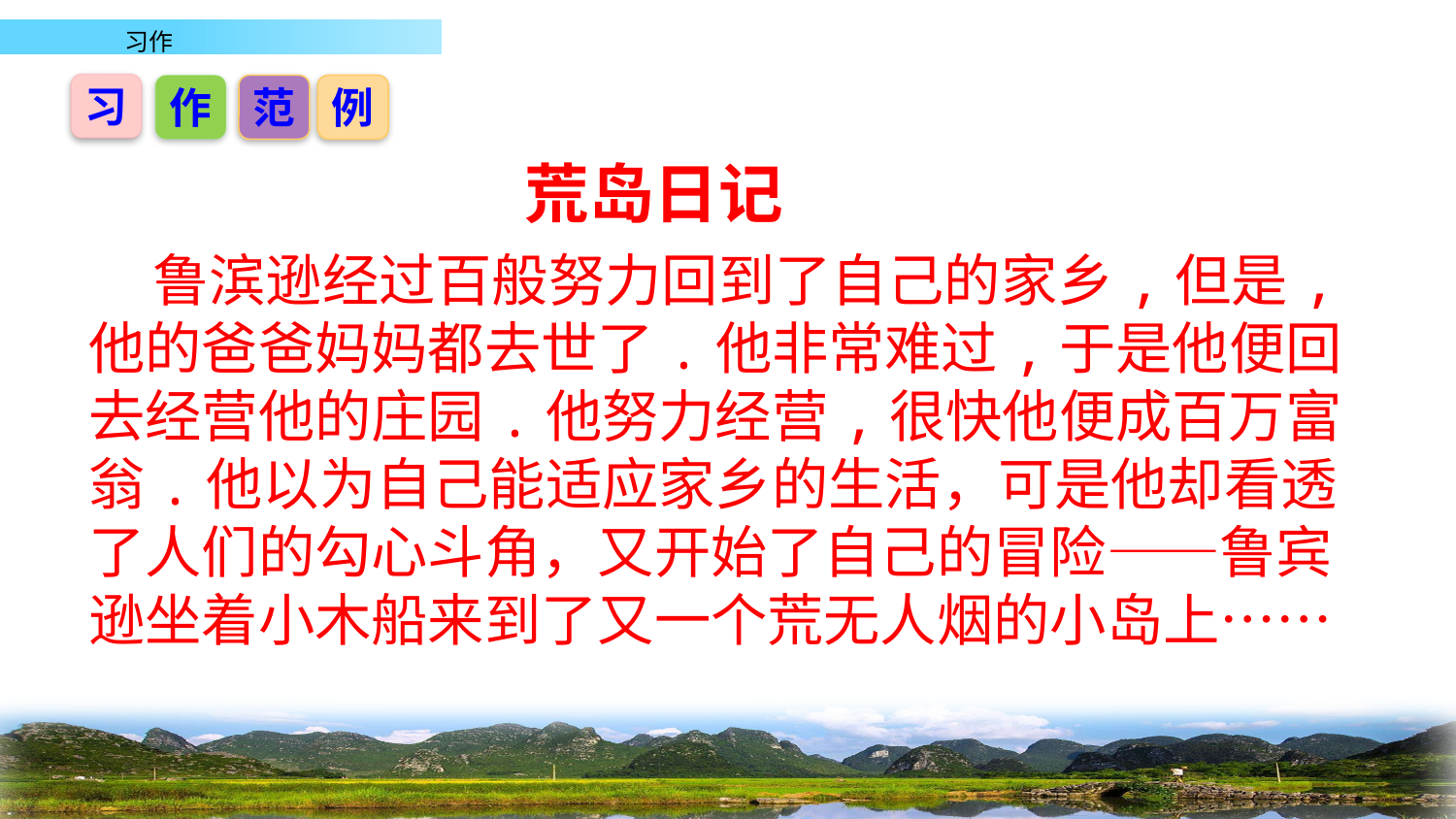

习
作
范
例
荒岛日记
    鲁滨逊经过百般努力回到了自己的家乡,但是,他的爸爸妈妈都去世了.他非常难过,于是他便回去经营他的庄园.他努力经营,很快他便成百万富翁.他以为自己能适应家乡的生活，可是他却看透了人们的勾心斗角，又开始了自己的冒险——鲁宾逊坐着小木船来到了又一个荒无人烟的小岛上……